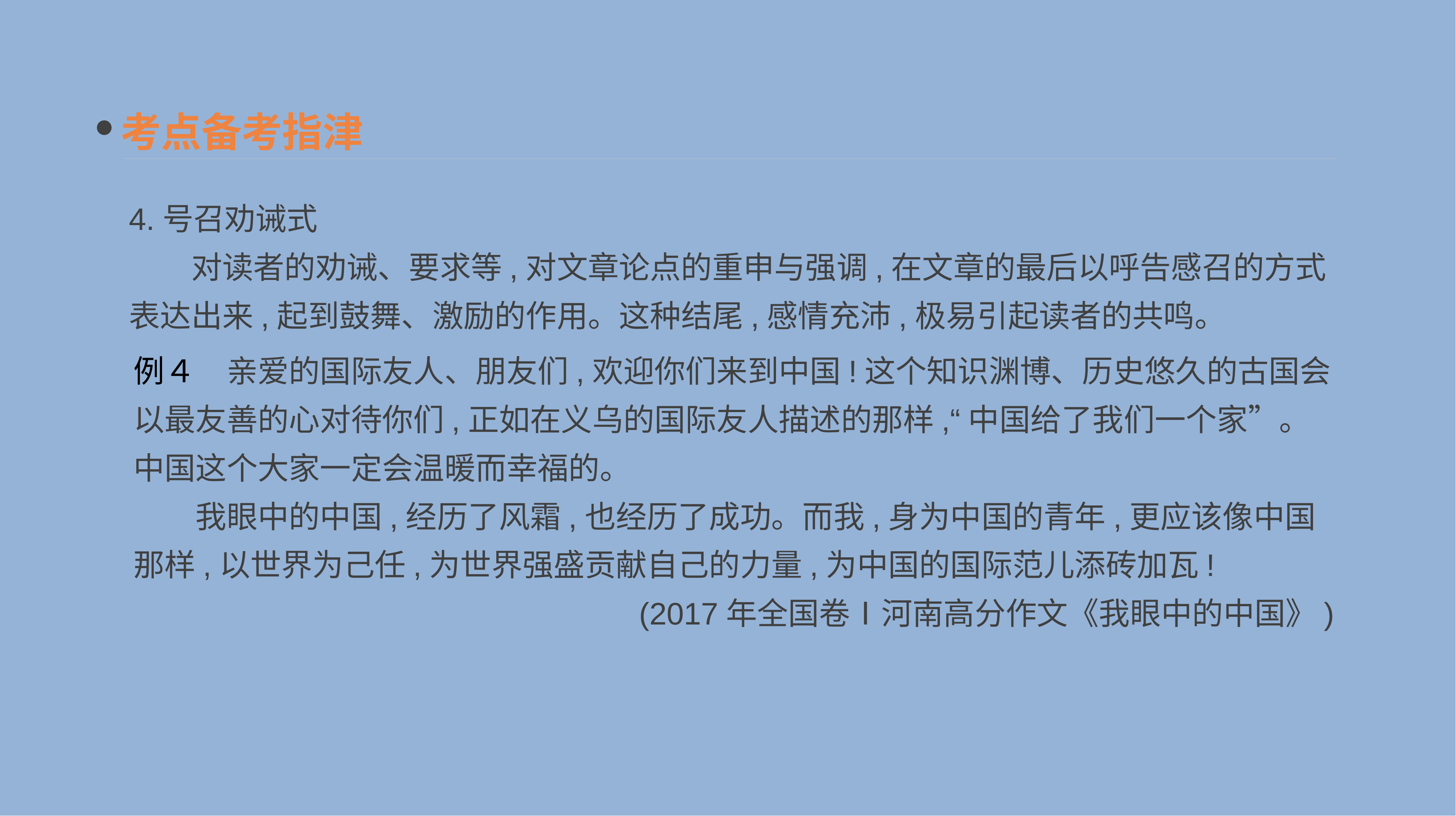

考点备考指津

4.号召劝诫式
　　对读者的劝诫、要求等,对文章论点的重申与强调,在文章的最后以呼告感召的方式表达出来,起到鼓舞、激励的作用。这种结尾,感情充沛,极易引起读者的共鸣。
例４　亲爱的国际友人、朋友们,欢迎你们来到中国!这个知识渊博、历史悠久的古国会以最友善的心对待你们,正如在义乌的国际友人描述的那样,“中国给了我们一个家”。中国这个大家一定会温暖而幸福的。
　　我眼中的中国,经历了风霜,也经历了成功。而我,身为中国的青年,更应该像中国那样,以世界为己任,为世界强盛贡献自己的力量,为中国的国际范儿添砖加瓦!
(2017年全国卷Ⅰ河南高分作文《我眼中的中国》)